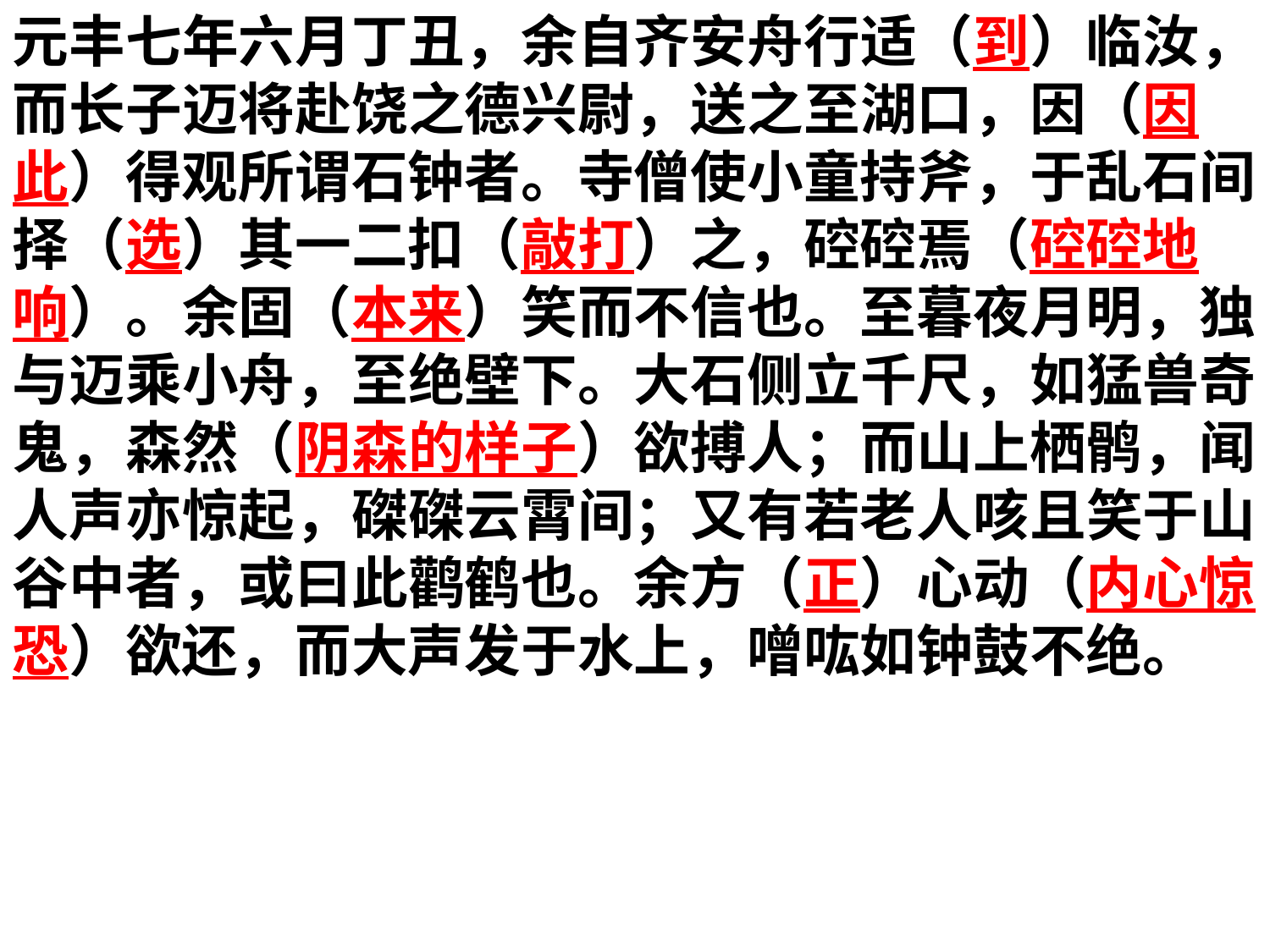

元丰七年六月丁丑，余自齐安舟行适（到）临汝，而长子迈将赴饶之德兴尉，送之至湖口，因（因此）得观所谓石钟者。寺僧使小童持斧，于乱石间择（选）其一二扣（敲打）之，硿硿焉（硿硿地响）。余固（本来）笑而不信也。至暮夜月明，独与迈乘小舟，至绝壁下。大石侧立千尺，如猛兽奇鬼，森然（阴森的样子）欲搏人；而山上栖鹘，闻人声亦惊起，磔磔云霄间；又有若老人咳且笑于山谷中者，或曰此鹳鹤也。余方（正）心动（内心惊恐）欲还，而大声发于水上，噌吰如钟鼓不绝。